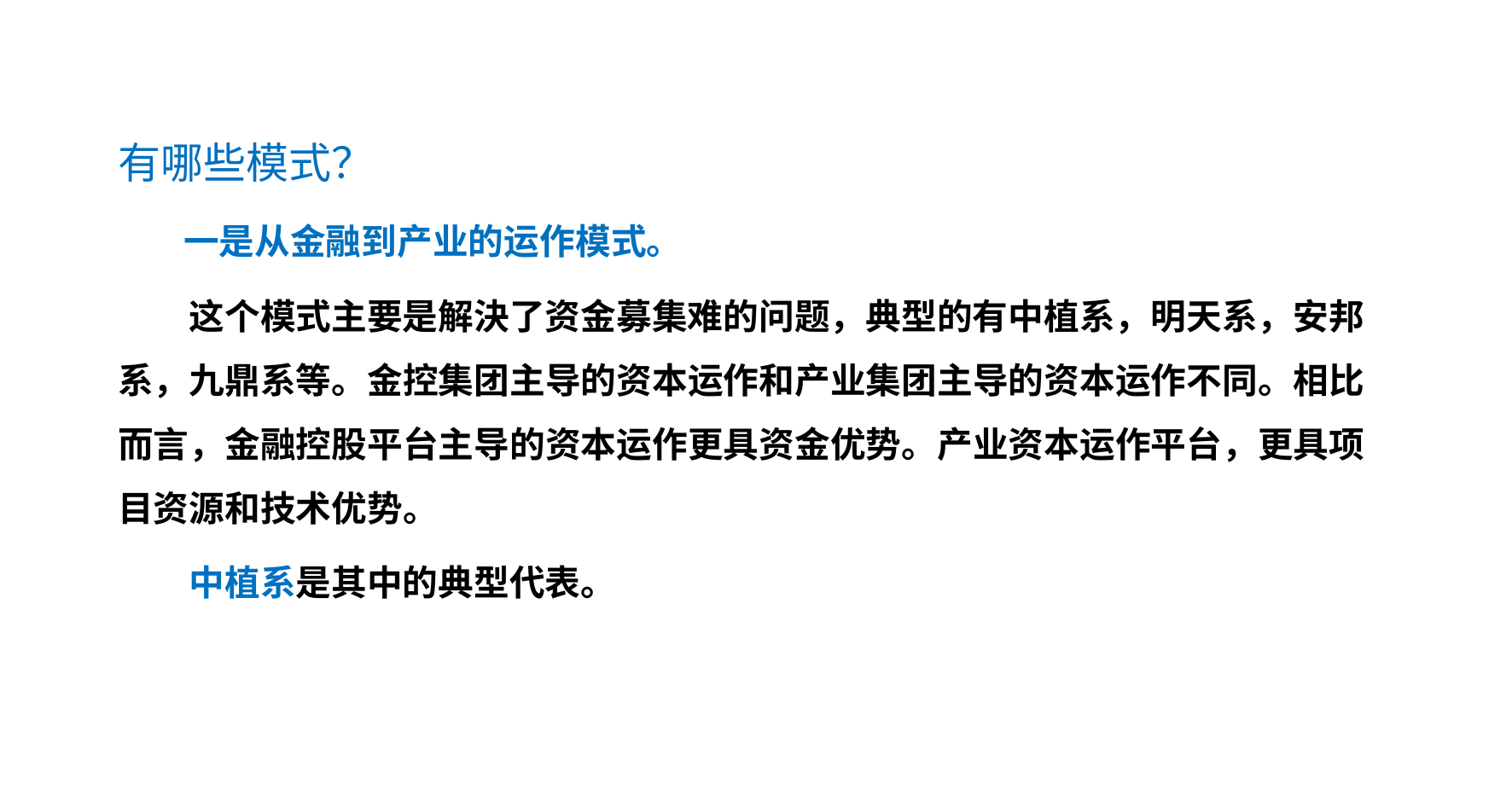

有哪些模式？
        一是从金融到产业的运作模式。
这个模式主要是解決了资金募集难的问题，典型的有中植系，明天系，安邦系，九鼎系等。金控集团主导的资本运作和产业集团主导的资本运作不同。相比而言，金融控股平台主导的资本运作更具资金优势。产业资本运作平台，更具项目资源和技术优势。
中植系是其中的典型代表。